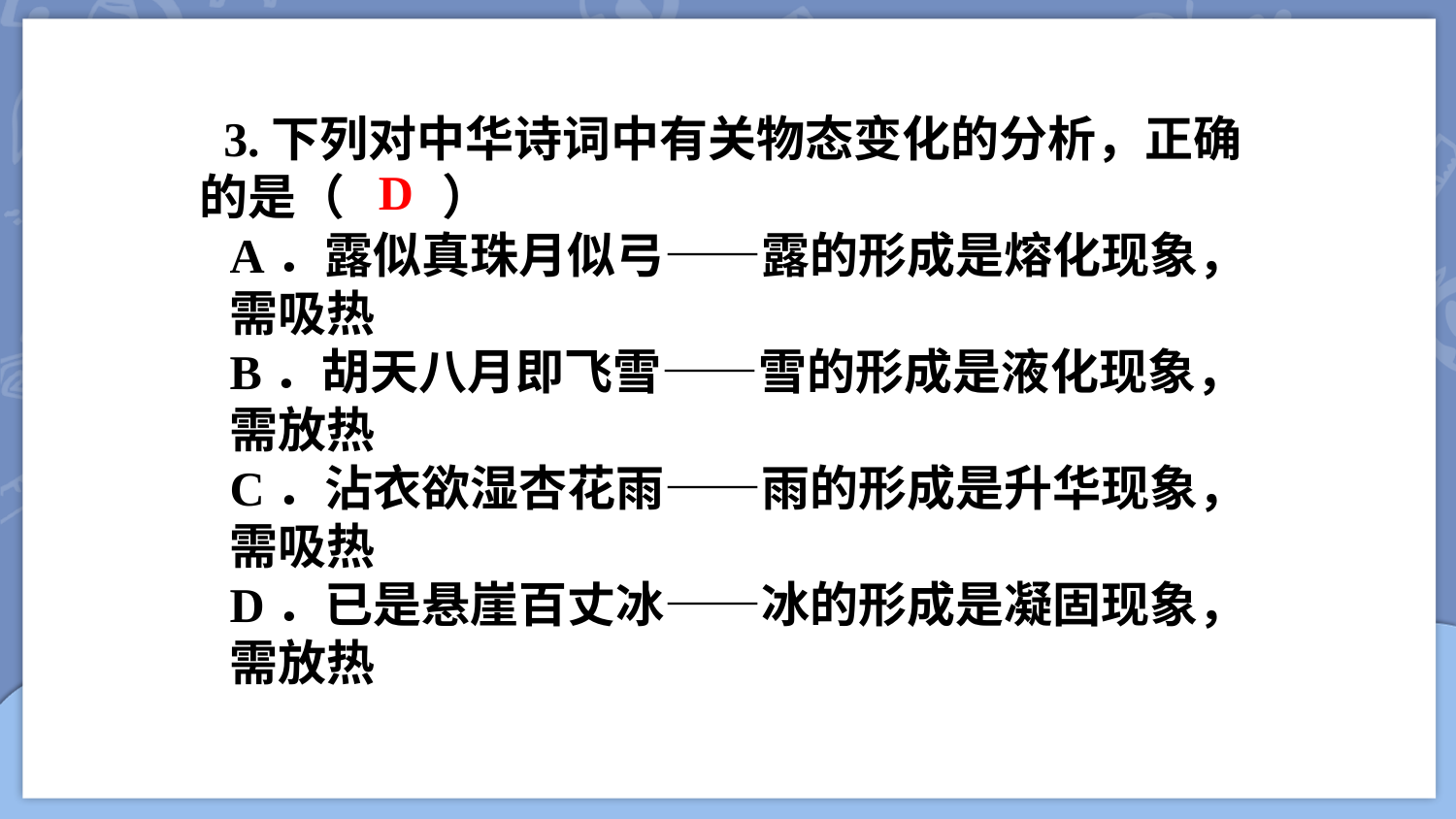

3.下列对中华诗词中有关物态变化的分析，正确 的是（　　）
A．露似真珠月似弓——露的形成是熔化现象，需吸热
B．胡天八月即飞雪——雪的形成是液化现象，需放热
C．沾衣欲湿杏花雨——雨的形成是升华现象，需吸热
D．已是悬崖百丈冰——冰的形成是凝固现象，需放热
D